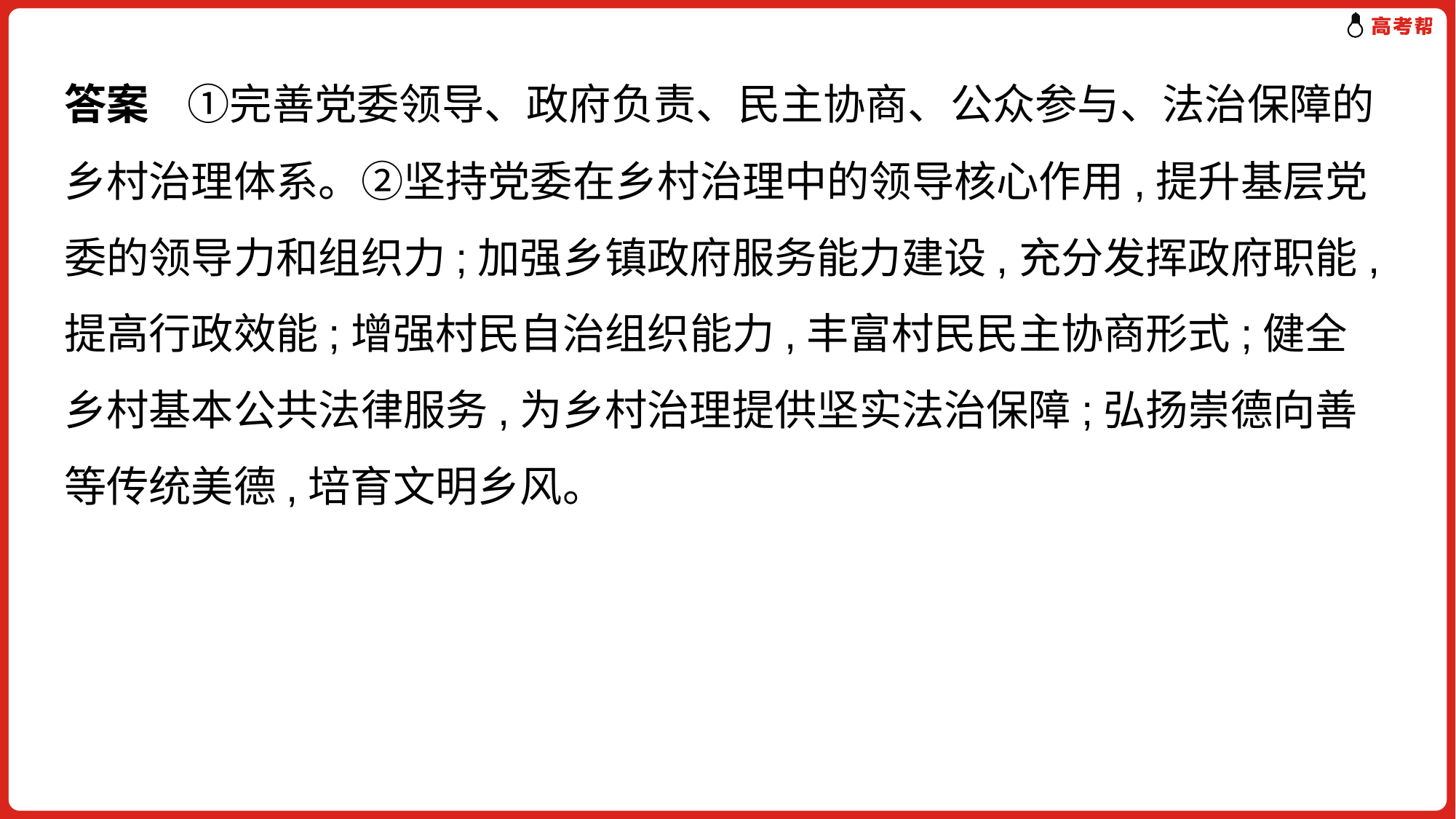

# 答案    ①完善党委领导、政府负责、民主协商、公众参与、法治保障的乡村治理体系。②坚持党委在乡村治理中的领导核心作用,提升基层党委的领导力和组织力;加强乡镇政府服务能力建设,充分发挥政府职能,提高行政效能;增强村民自治组织能力,丰富村民民主协商形式;健全乡村基本公共法律服务,为乡村治理提供坚实法治保障;弘扬崇德向善等传统美德,培育文明乡风。